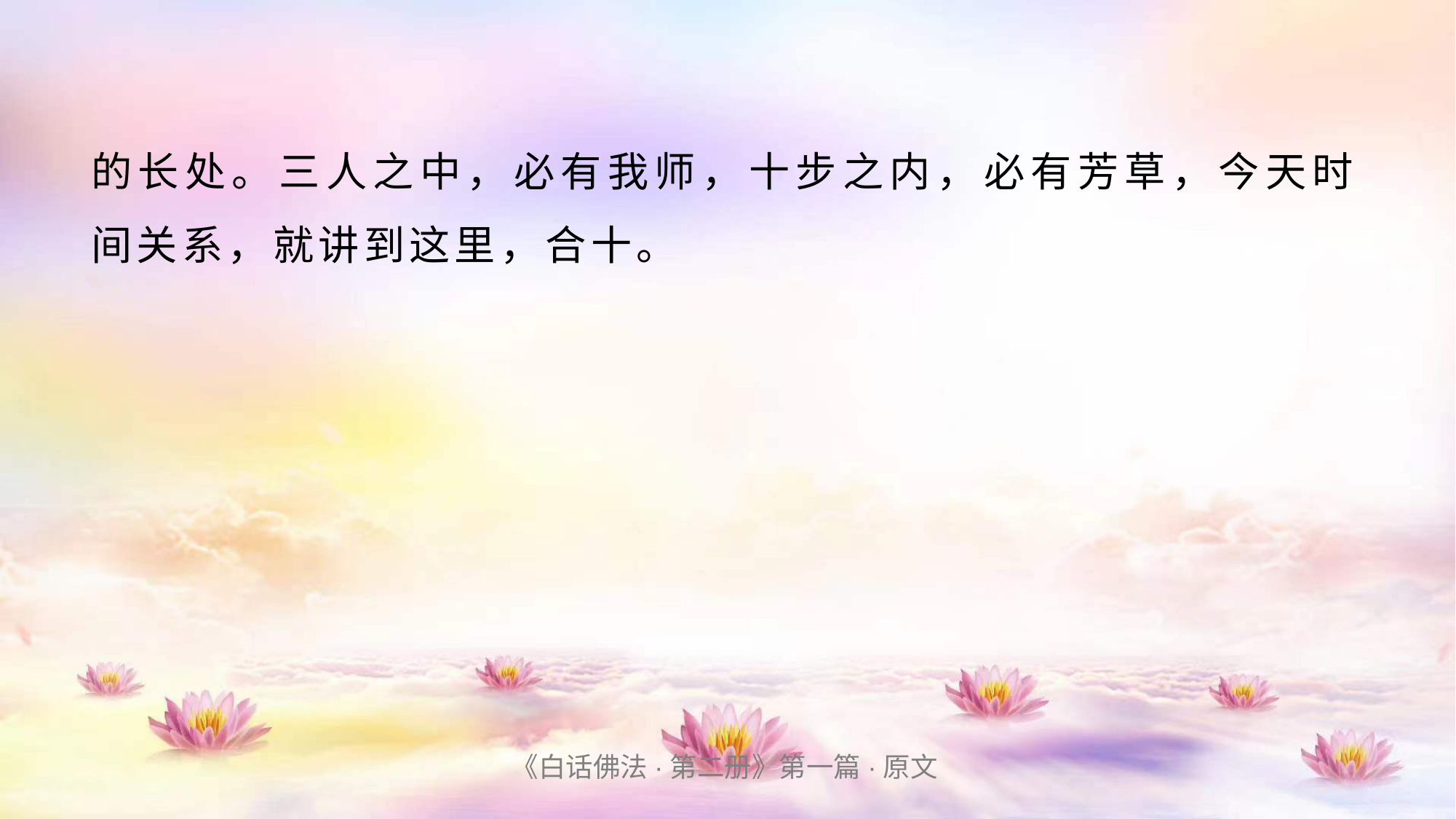

# 的长处。三人之中，必有我师，十步之内，必有芳草，今天时间关系，就讲到这里，合十。
《白话佛法·第二册》第一篇·原文